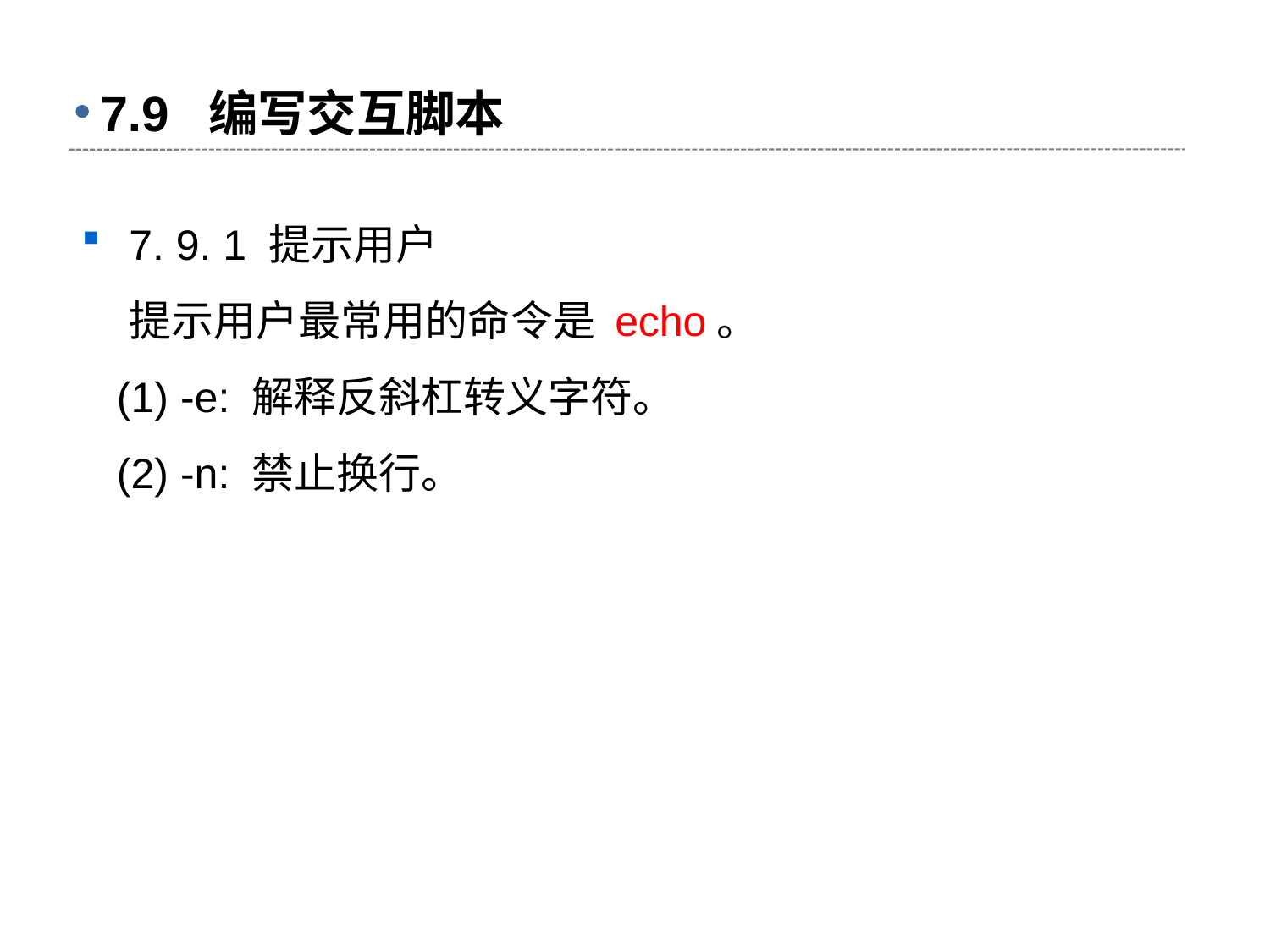

# 7.9  编写交互脚本

7. 9. 1 提示用户
    提示用户最常用的命令是 echo。
   (1) -e: 解释反斜杠转义字符。
   (2) -n: 禁止换行。